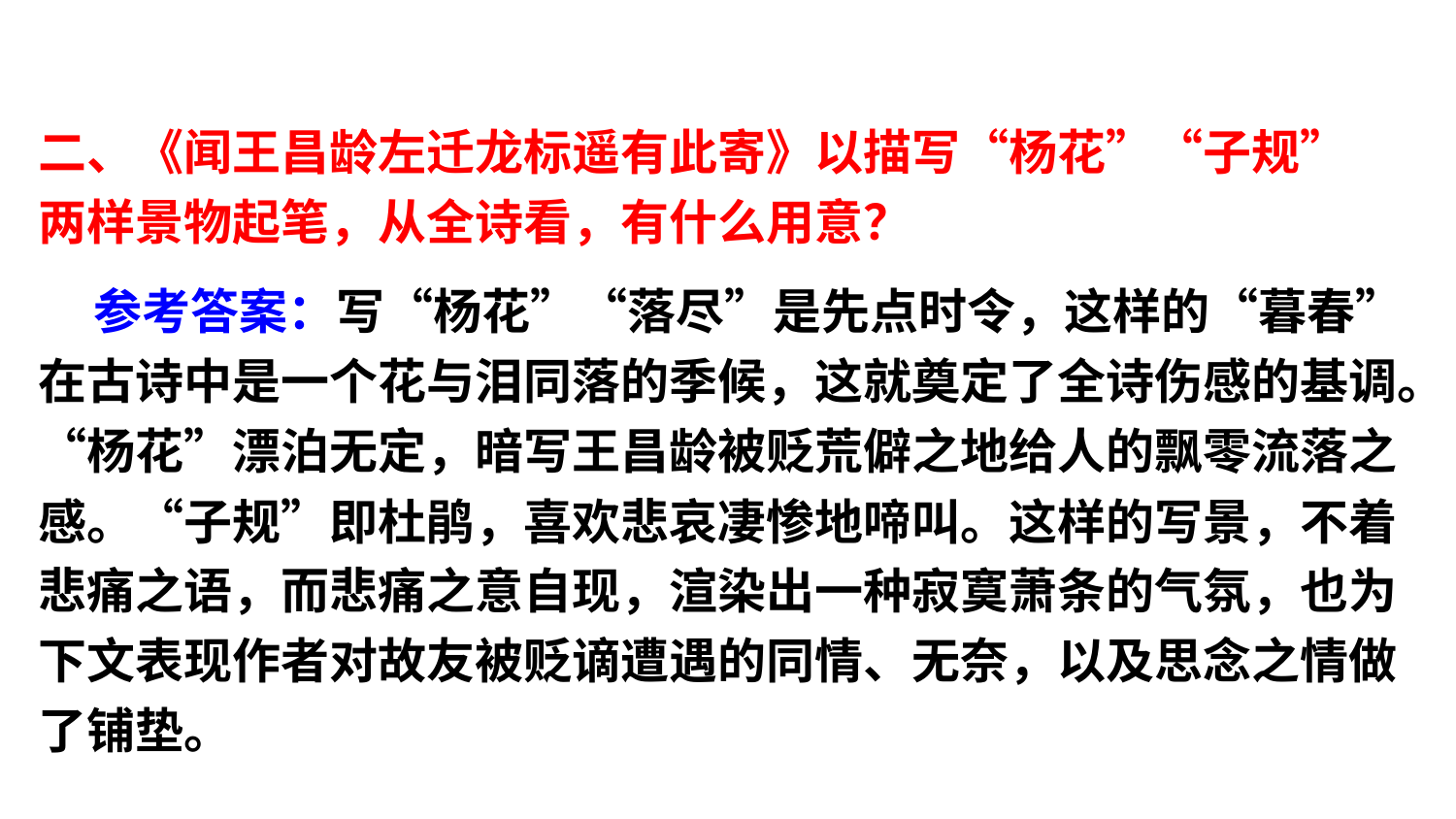

二、《闻王昌龄左迁龙标遥有此寄》以描写“杨花”“子规”两样景物起笔，从全诗看，有什么用意？
    参考答案：写“杨花”“落尽”是先点时令，这样的“暮春”在古诗中是一个花与泪同落的季候，这就奠定了全诗伤感的基调。“杨花”漂泊无定，暗写王昌龄被贬荒僻之地给人的飘零流落之感。“子规”即杜鹃，喜欢悲哀凄惨地啼叫。这样的写景，不着悲痛之语，而悲痛之意自现，渲染出一种寂寞萧条的气氛，也为下文表现作者对故友被贬谪遭遇的同情、无奈，以及思念之情做了铺垫。